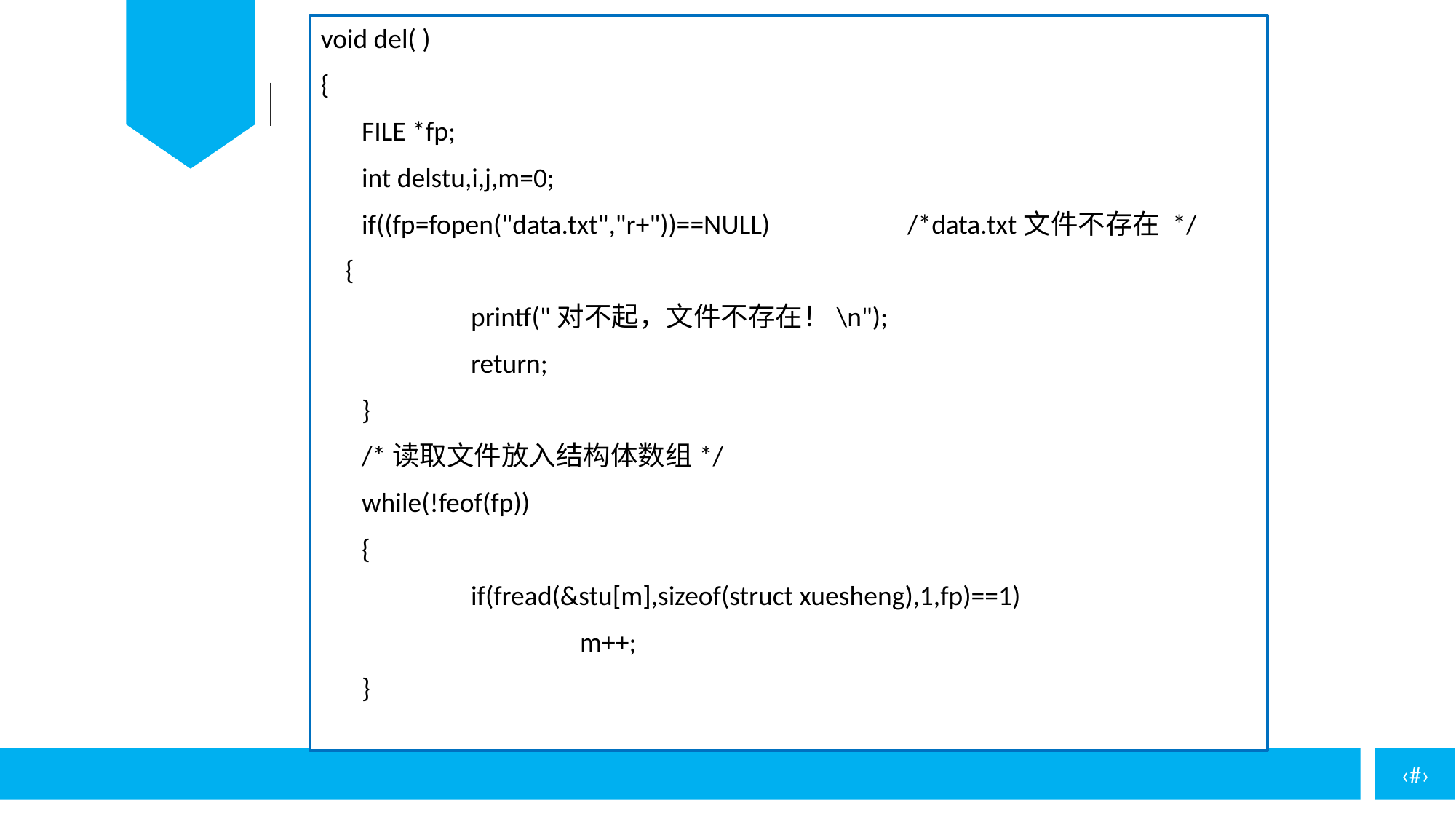

void del( )
{
	FILE *fp;
  	int delstu,i,j,m=0;
  	if((fp=fopen("data.txt","r+"))==NULL)		/*data.txt文件不存在 */
    {
		printf("对不起，文件不存在！\n");
		return;
	}
	/*读取文件放入结构体数组*/
  	while(!feof(fp))
	{
		if(fread(&stu[m],sizeof(struct xuesheng),1,fp)==1)
			m++;
	}